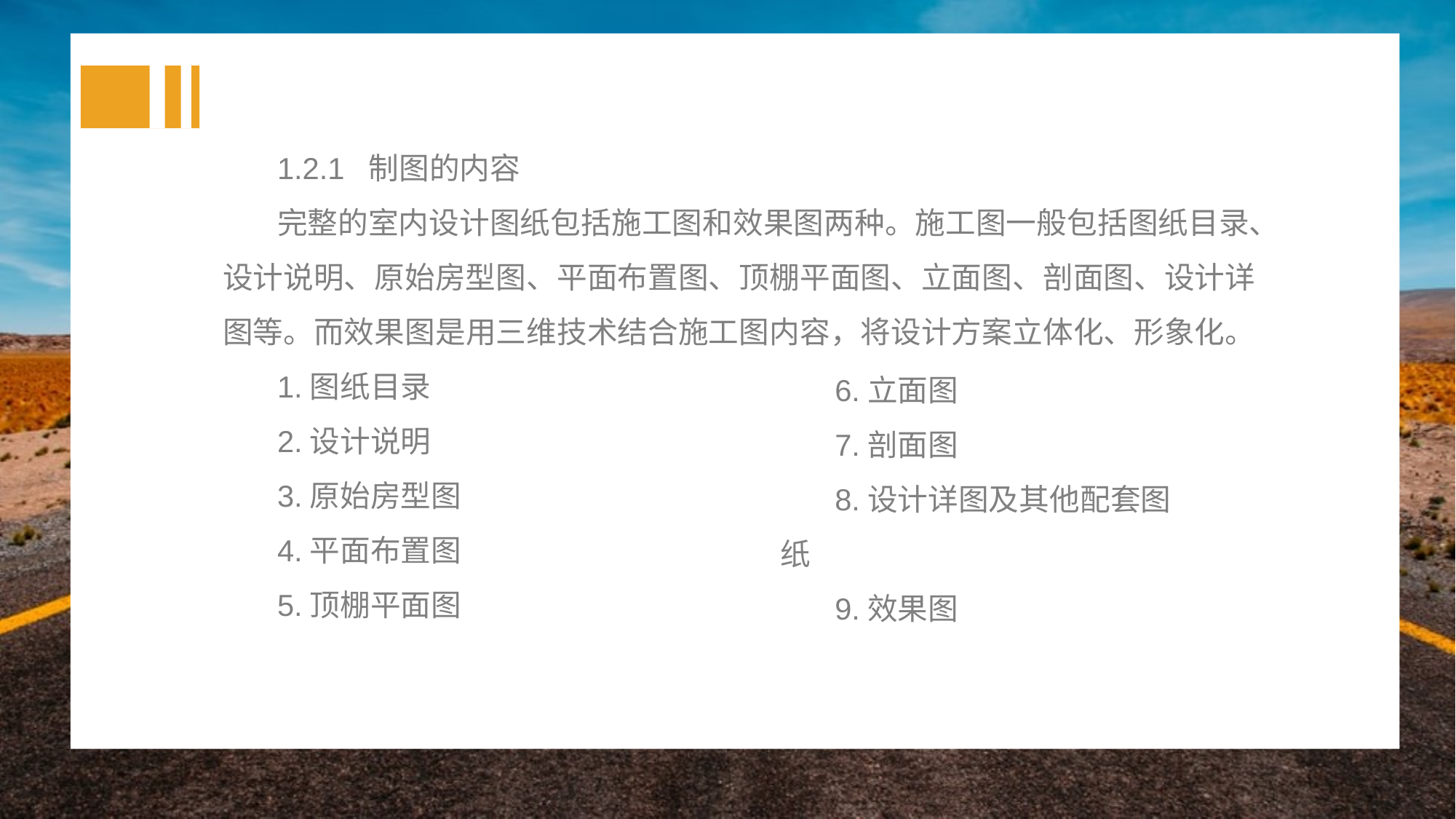

1.2.1  制图的内容
完整的室内设计图纸包括施工图和效果图两种。施工图一般包括图纸目录、设计说明、原始房型图、平面布置图、顶棚平面图、立面图、剖面图、设计详图等。而效果图是用三维技术结合施工图内容，将设计方案立体化、形象化。
1.图纸目录
2.设计说明
3.原始房型图
4.平面布置图
5.顶棚平面图
6.立面图
7.剖面图
8.设计详图及其他配套图纸
9.效果图